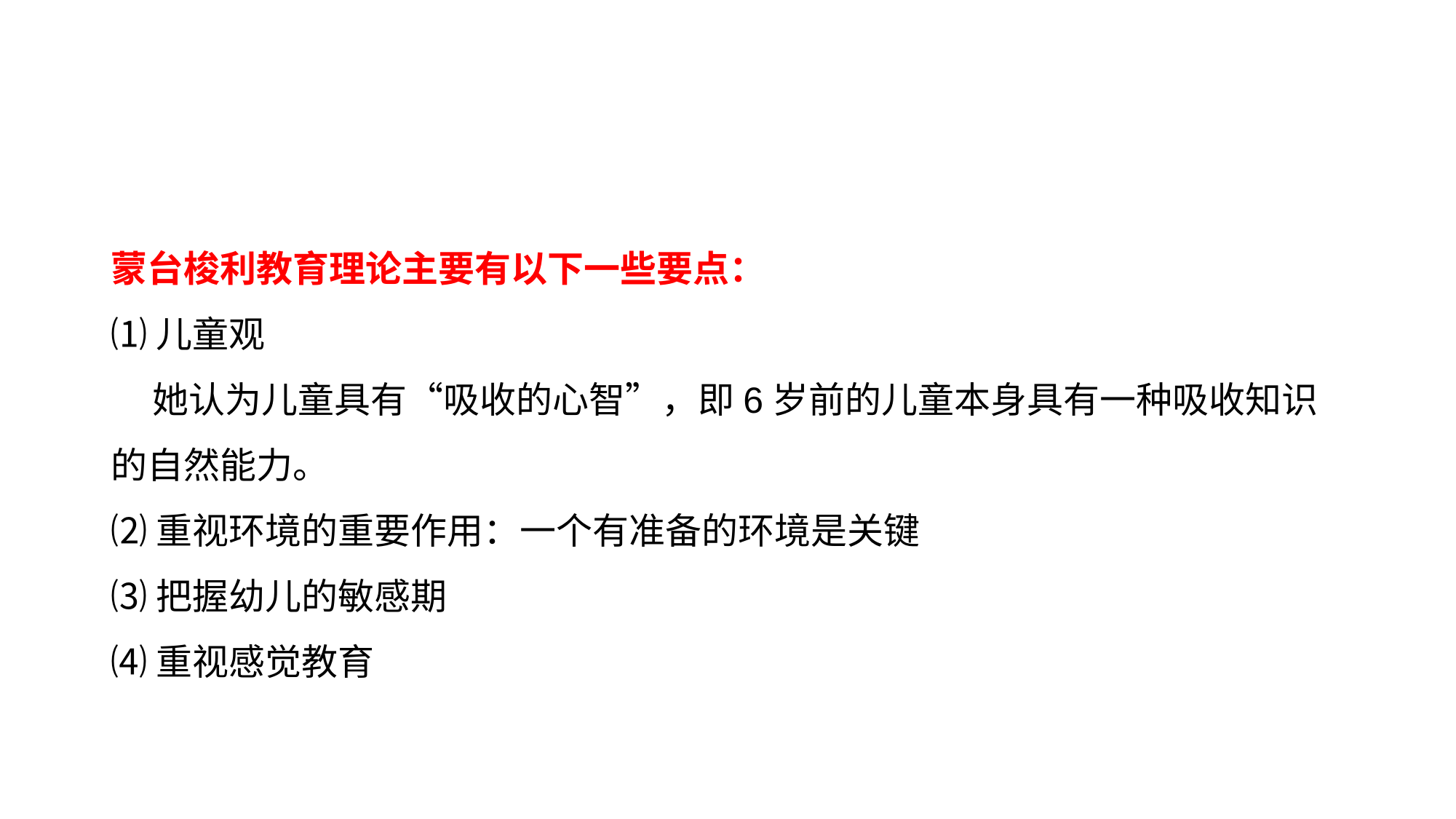

#
蒙台梭利教育理论主要有以下一些要点：
⑴儿童观
    她认为儿童具有“吸收的心智”，即6岁前的儿童本身具有一种吸收知识的自然能力。
⑵重视环境的重要作用：一个有准备的环境是关键
⑶把握幼儿的敏感期
⑷重视感觉教育